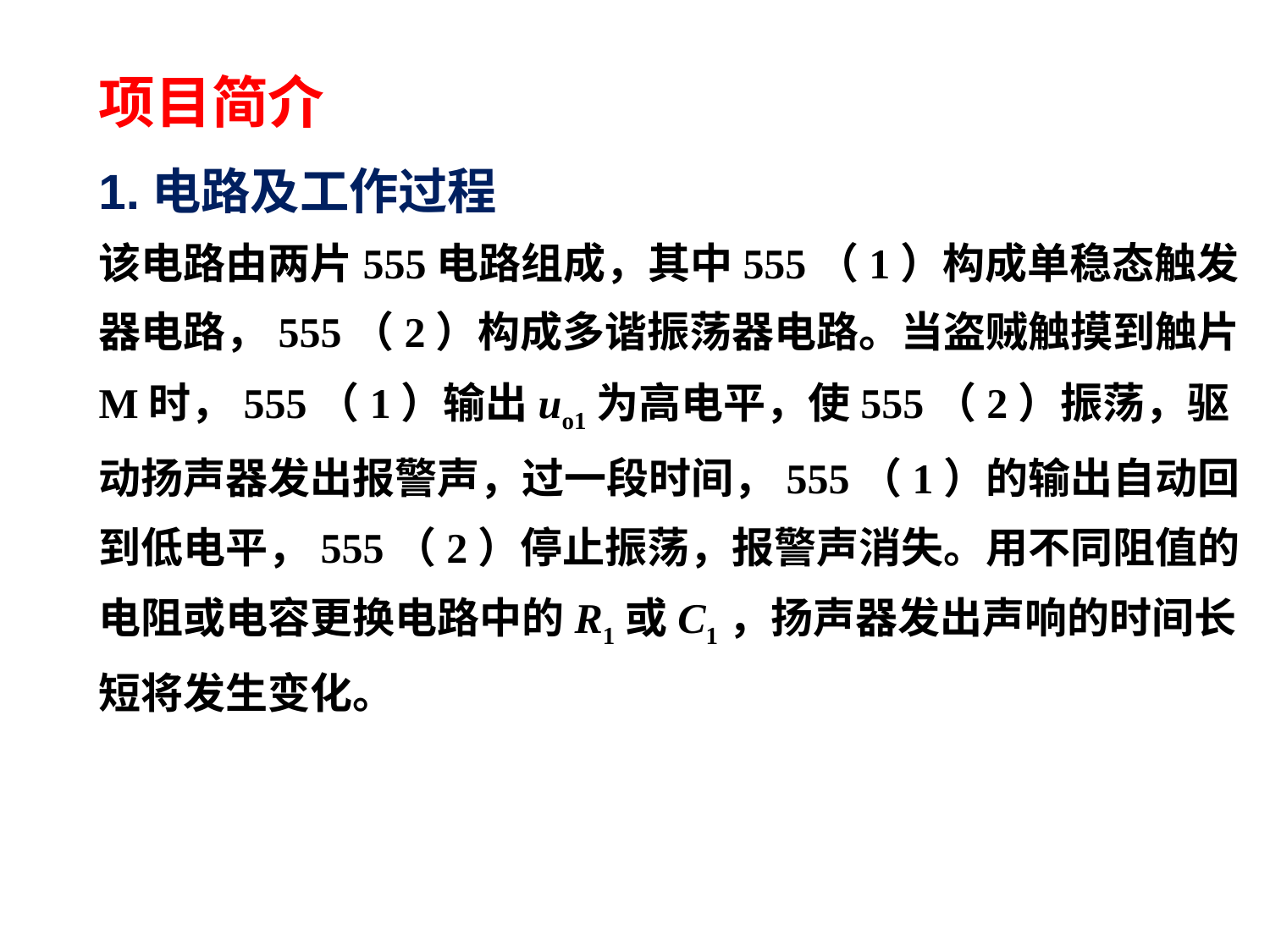

项目简介
1.电路及工作过程
该电路由两片555电路组成，其中555（1）构成单稳态触发器电路，555（2）构成多谐振荡器电路。当盗贼触摸到触片M时，555（1）输出uo1为高电平，使555（2）振荡，驱动扬声器发出报警声，过一段时间，555（1）的输出自动回到低电平，555（2）停止振荡，报警声消失。用不同阻值的电阻或电容更换电路中的R1或C1，扬声器发出声响的时间长短将发生变化。